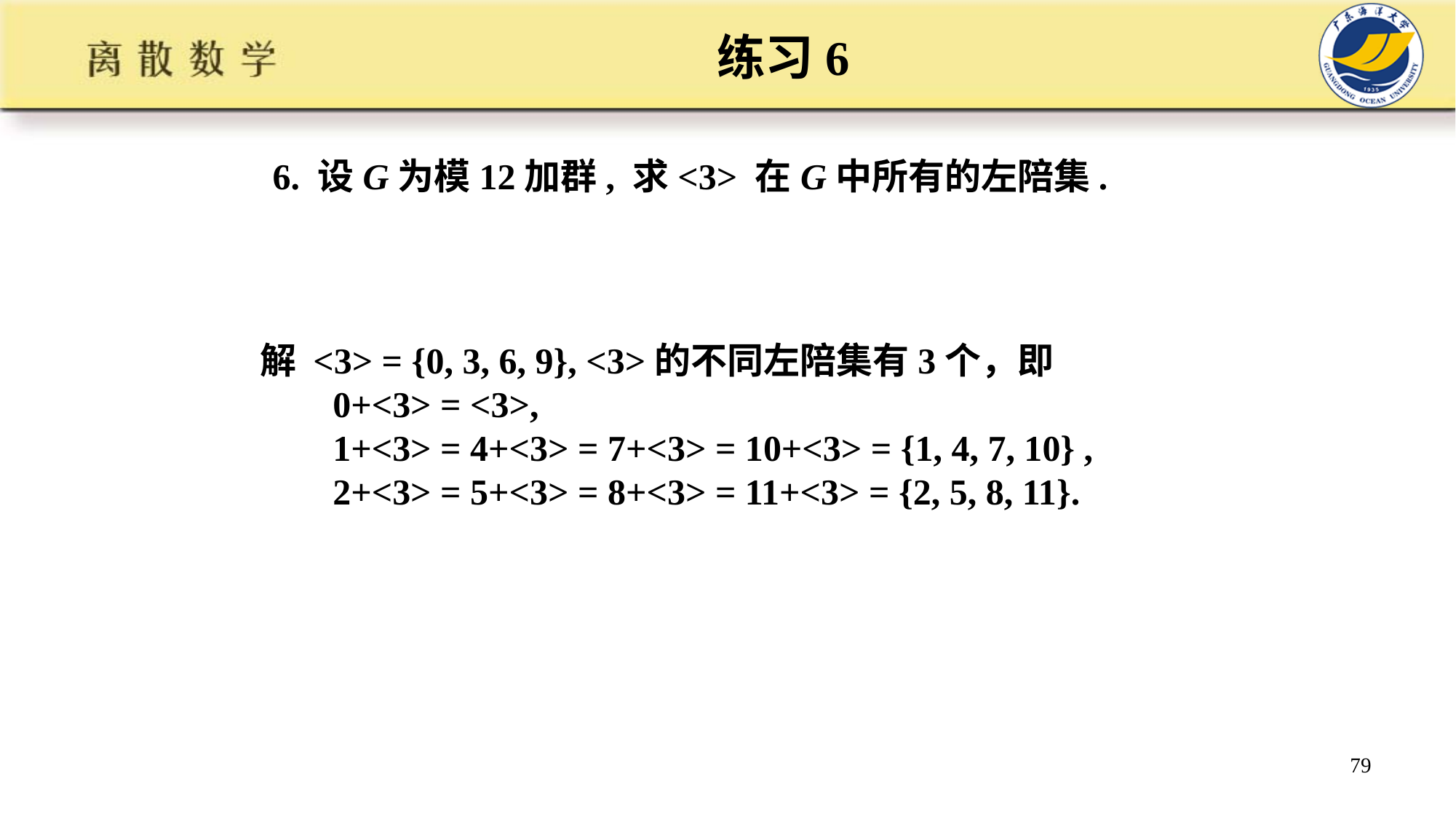

练习6
6. 设G为模12加群, 求<3> 在G中所有的左陪集.
解 <3> = {0, 3, 6, 9}, <3>的不同左陪集有3个，即
        0+<3> = <3>,
        1+<3> = 4+<3> = 7+<3> = 10+<3> = {1, 4, 7, 10} ,
        2+<3> = 5+<3> = 8+<3> = 11+<3> = {2, 5, 8, 11}.
79